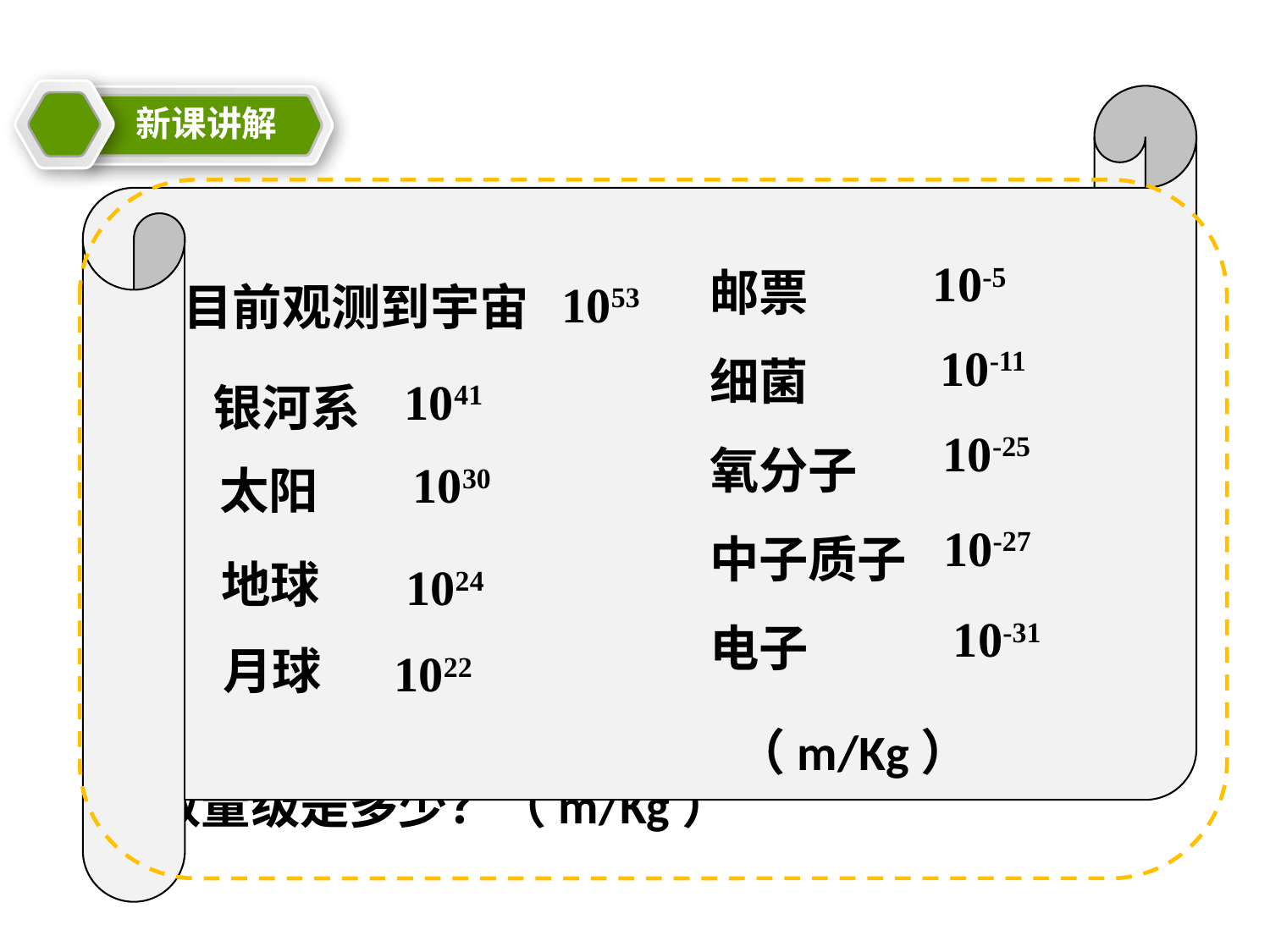

新课讲解
教学目标

邮票
细菌
氧分子
中子质子
电子
10-5
1053
目前观测到宇宙
10-11
1041
银河系
10-25
1030
太阳
10-27
地球
1024
10-31
月球
1022
（m/Kg）
信息窗
物体质量的数量级

你知道自然界不同物体质量的数量级吗？
阅读课本中一些典型物体质量的数量级然后回答：
1、目前观测到宇宙、银河系、太阳、地球、月球的质量数量级是多少？（m/Kg）
2、 邮票、细菌、氧分子、中子、质子、电子的质量数量级是多少？（m/Kg）